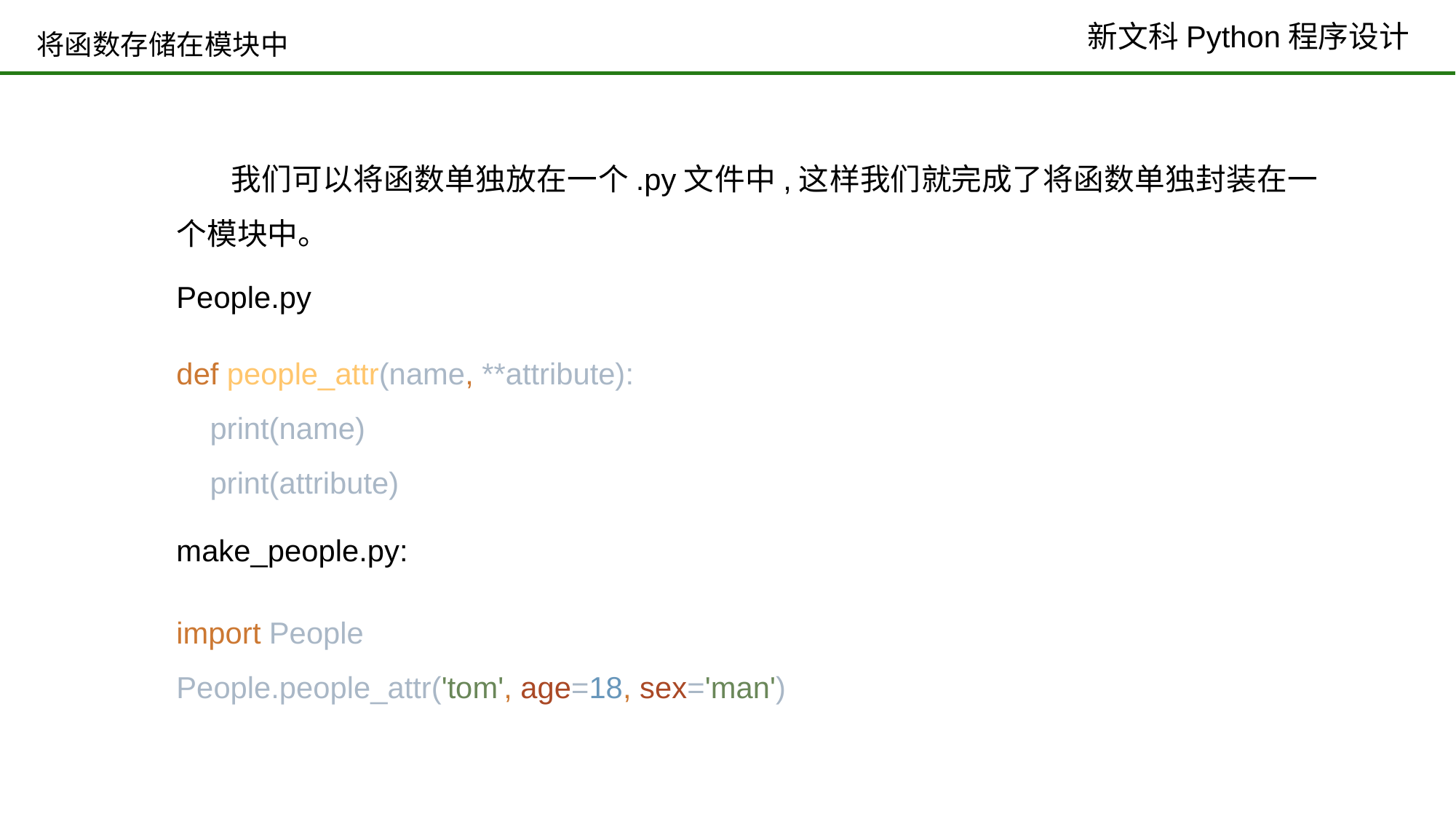

# 将函数存储在模块中
我们可以将函数单独放在一个.py文件中,这样我们就完成了将函数单独封装在一个模块中。
People.py
def people_attr(name, **attribute):
    print(name)
    print(attribute)
make_people.py:
import People
People.people_attr('tom', age=18, sex='man')